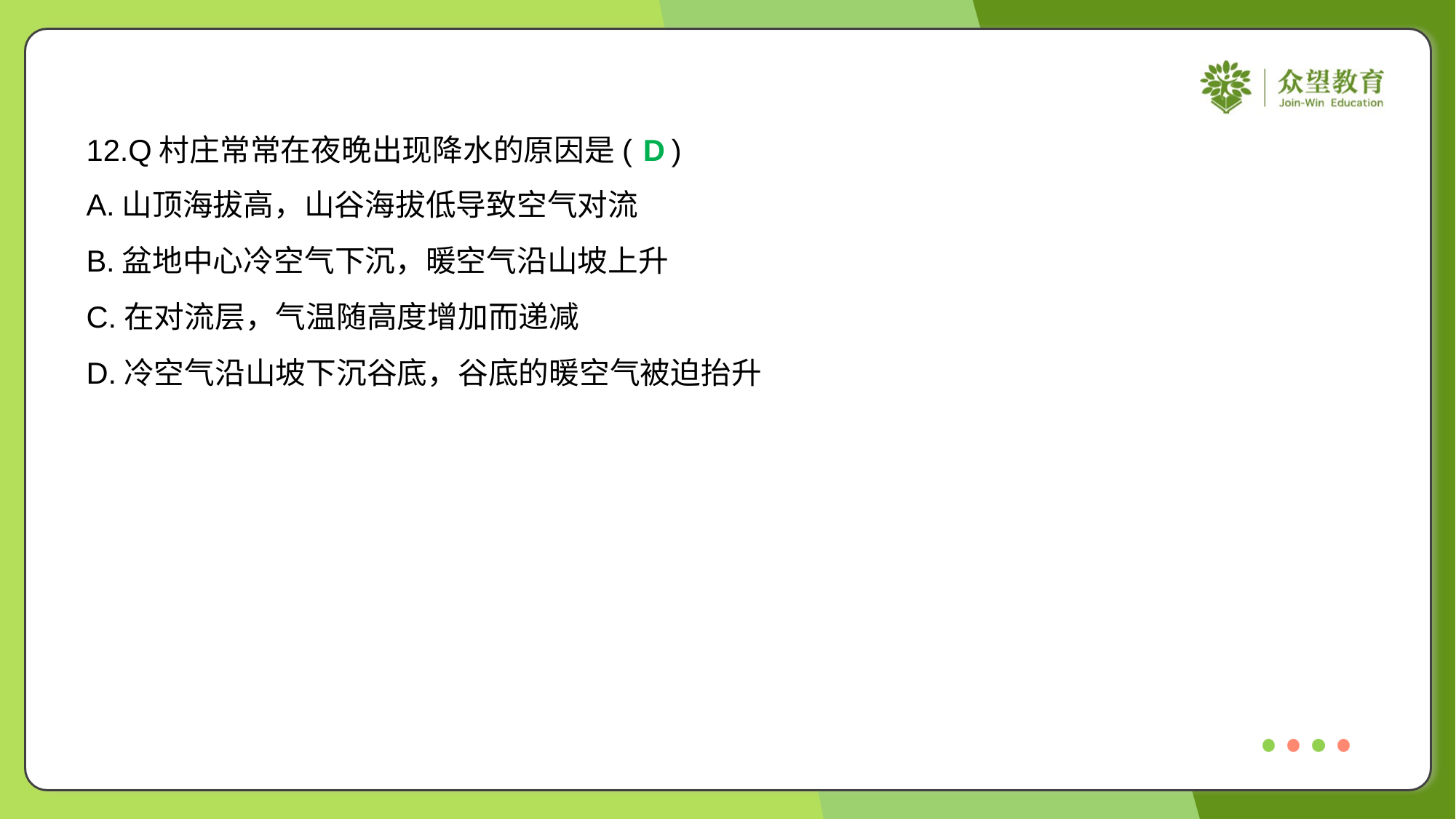

12.Q村庄常常在夜晚出现降水的原因是(     )
D
A.山顶海拔高，山谷海拔低导致空气对流
B.盆地中心冷空气下沉，暖空气沿山坡上升
C.在对流层，气温随高度增加而递减
D.冷空气沿山坡下沉谷底，谷底的暖空气被迫抬升